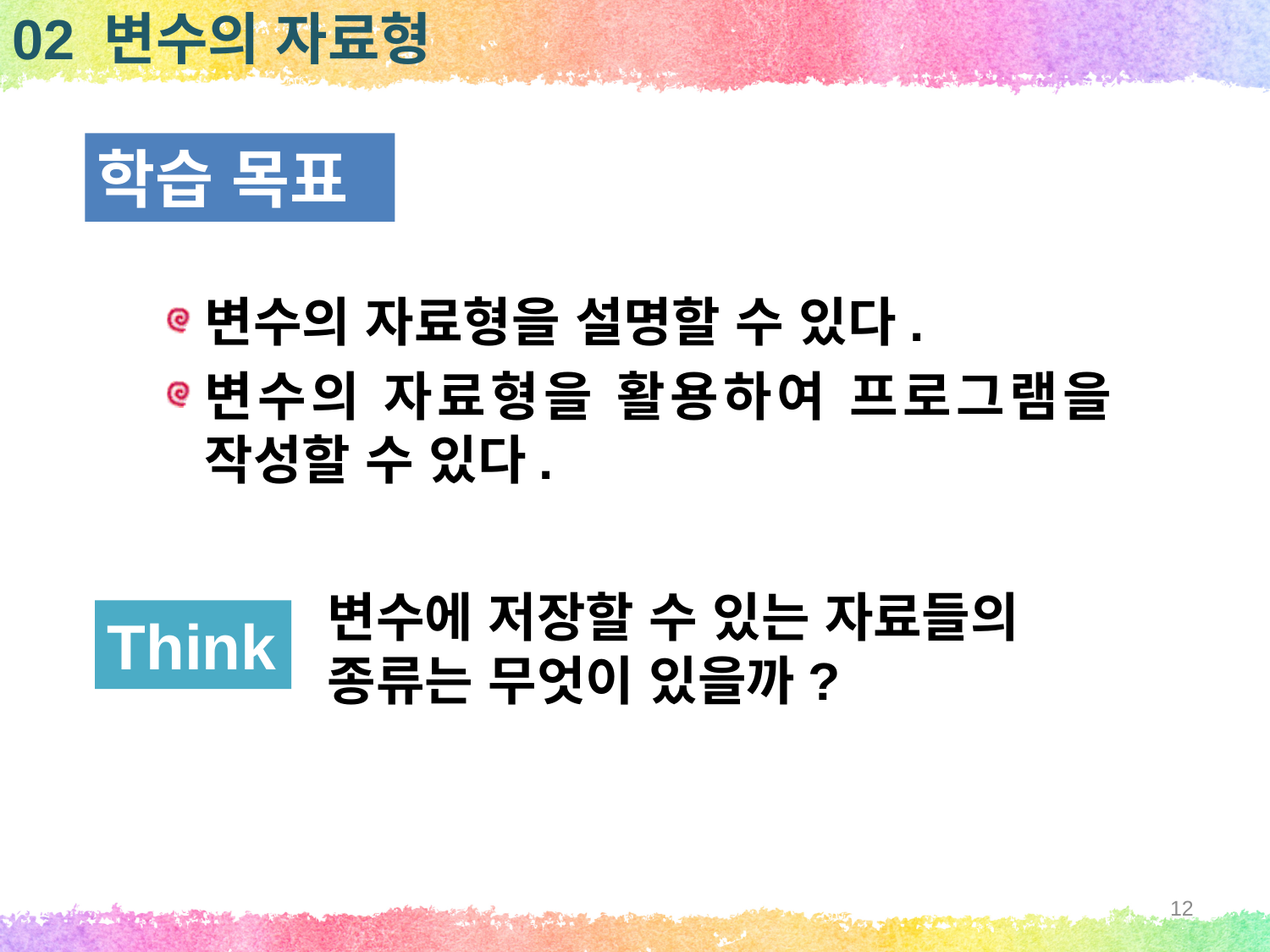

02 변수의 자료형
학습 목표
변수의 자료형을 설명할 수 있다.
변수의 자료형을 활용하여 프로그램을 작성할 수 있다.
변수에 저장할 수 있는 자료들의 종류는 무엇이 있을까?
Think
12